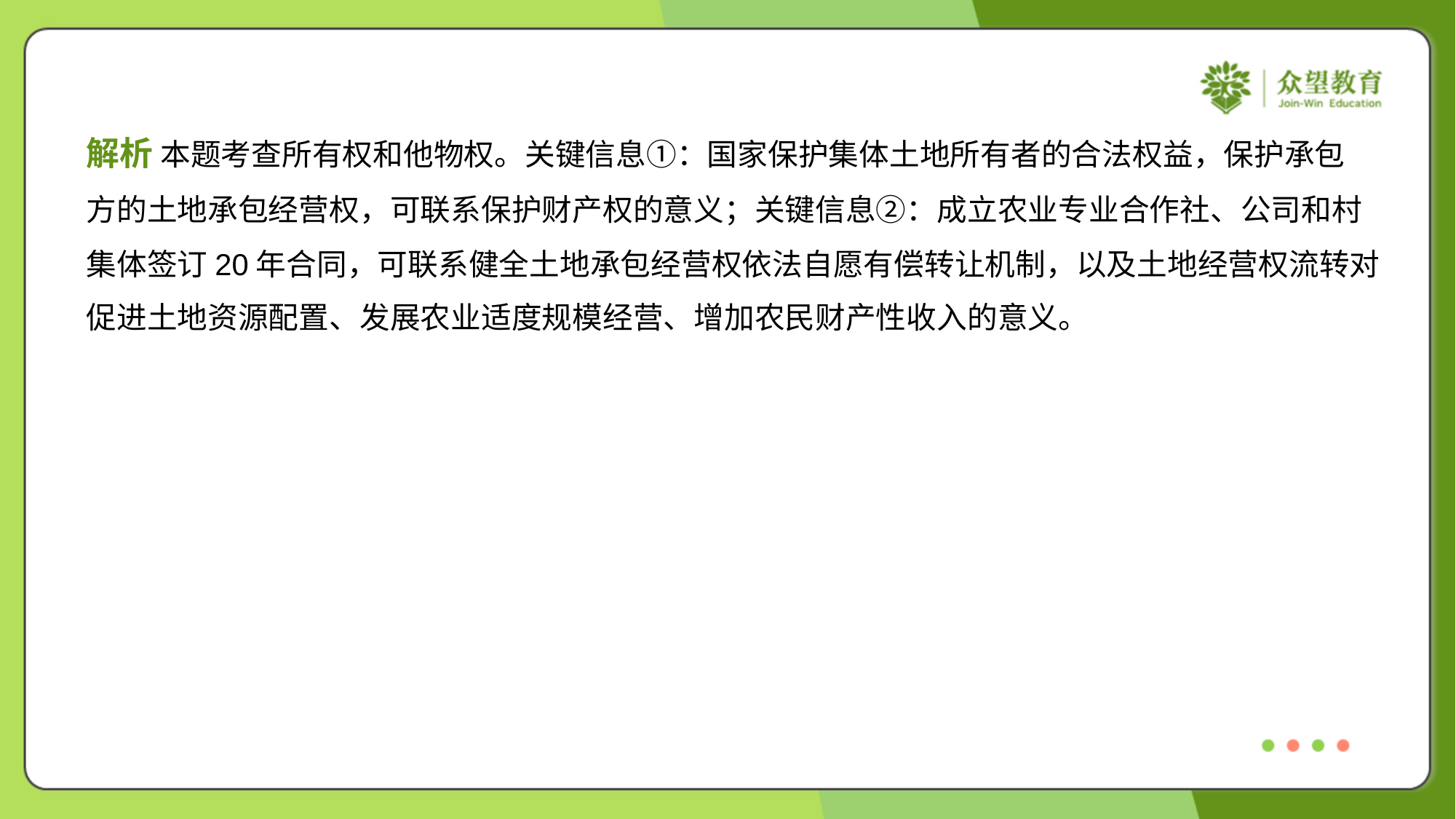

解析 本题考查所有权和他物权。关键信息①：国家保护集体土地所有者的合法权益，保护承包
方的土地承包经营权，可联系保护财产权的意义；关键信息②：成立农业专业合作社、公司和村
集体签订20年合同，可联系健全土地承包经营权依法自愿有偿转让机制，以及土地经营权流转对
促进土地资源配置、发展农业适度规模经营、增加农民财产性收入的意义。